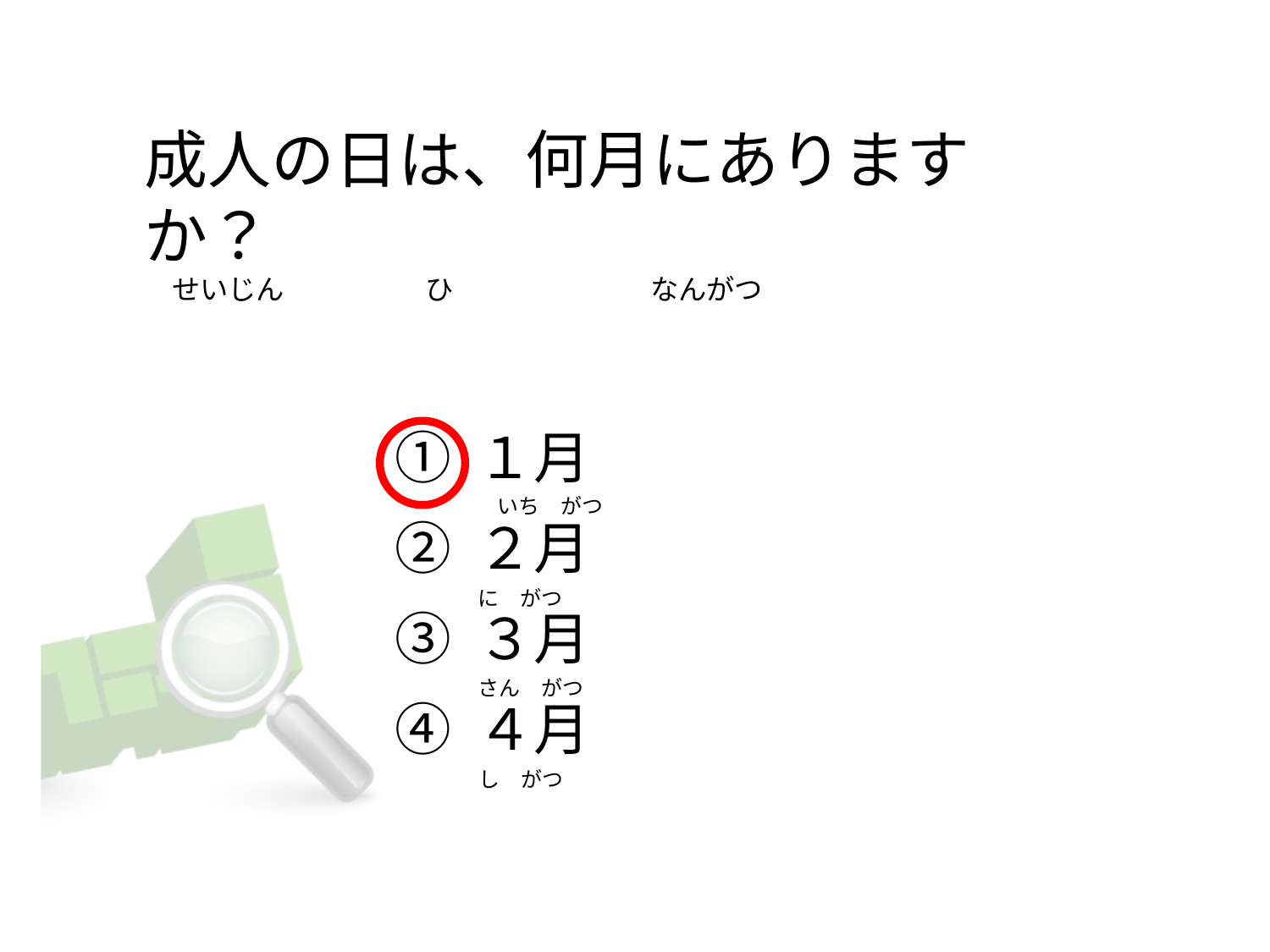

# 成人の日は、何月にありますか？ 　せいじん　　　　　ひ　　　　　　　なんがつ
① １月
② ２月
③ ３月
④ ４月

　　　　いち　がつ
に　がつ
さん　がつ
し　がつ